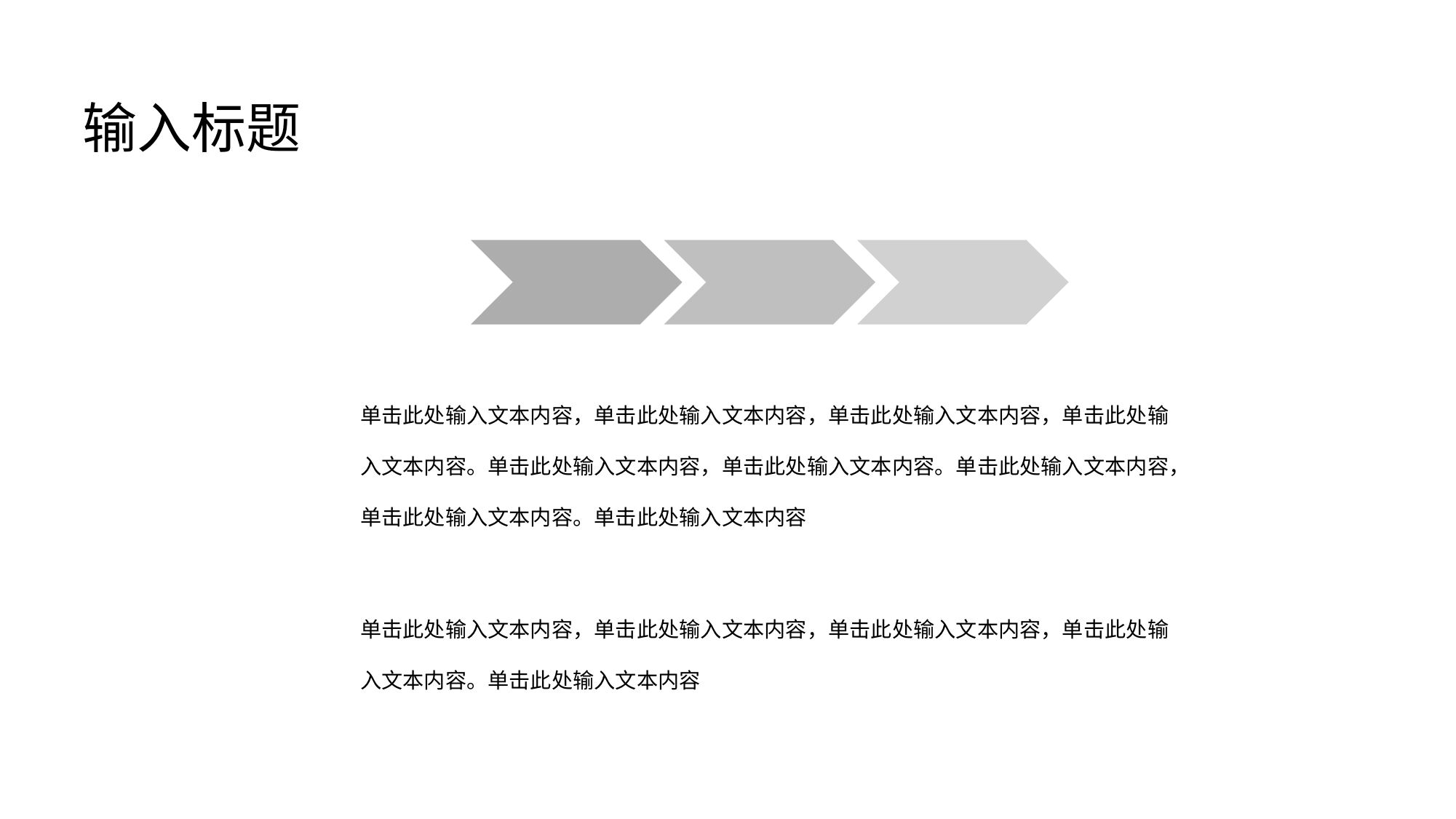

输入标题

单击此处输入文本内容，单击此处输入文本内容，单击此处输入文本内容，单击此处输入文本内容。单击此处输入文本内容，单击此处输入文本内容。单击此处输入文本内容，单击此处输入文本内容。单击此处输入文本内容
单击此处输入文本内容，单击此处输入文本内容，单击此处输入文本内容，单击此处输入文本内容。单击此处输入文本内容